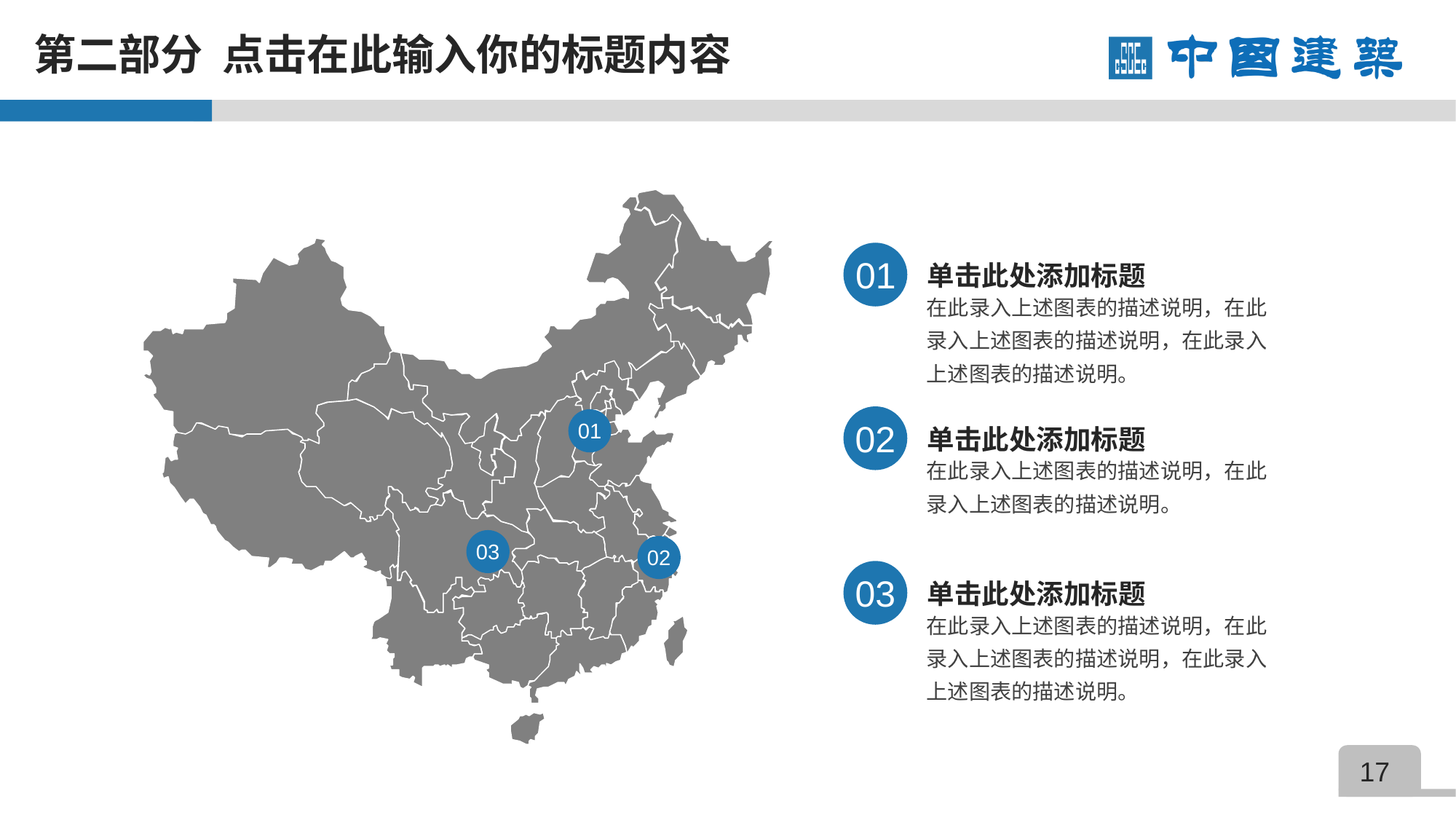

第二部分  点击在此输入你的标题内容

单击此处添加标题

01
在此录入上述图表的描述说明，在此录入上述图表的描述说明，在此录入上述图表的描述说明。
单击此处添加标题

02

01
在此录入上述图表的描述说明，在此录入上述图表的描述说明。

03

02
单击此处添加标题

03
在此录入上述图表的描述说明，在此录入上述图表的描述说明，在此录入上述图表的描述说明。